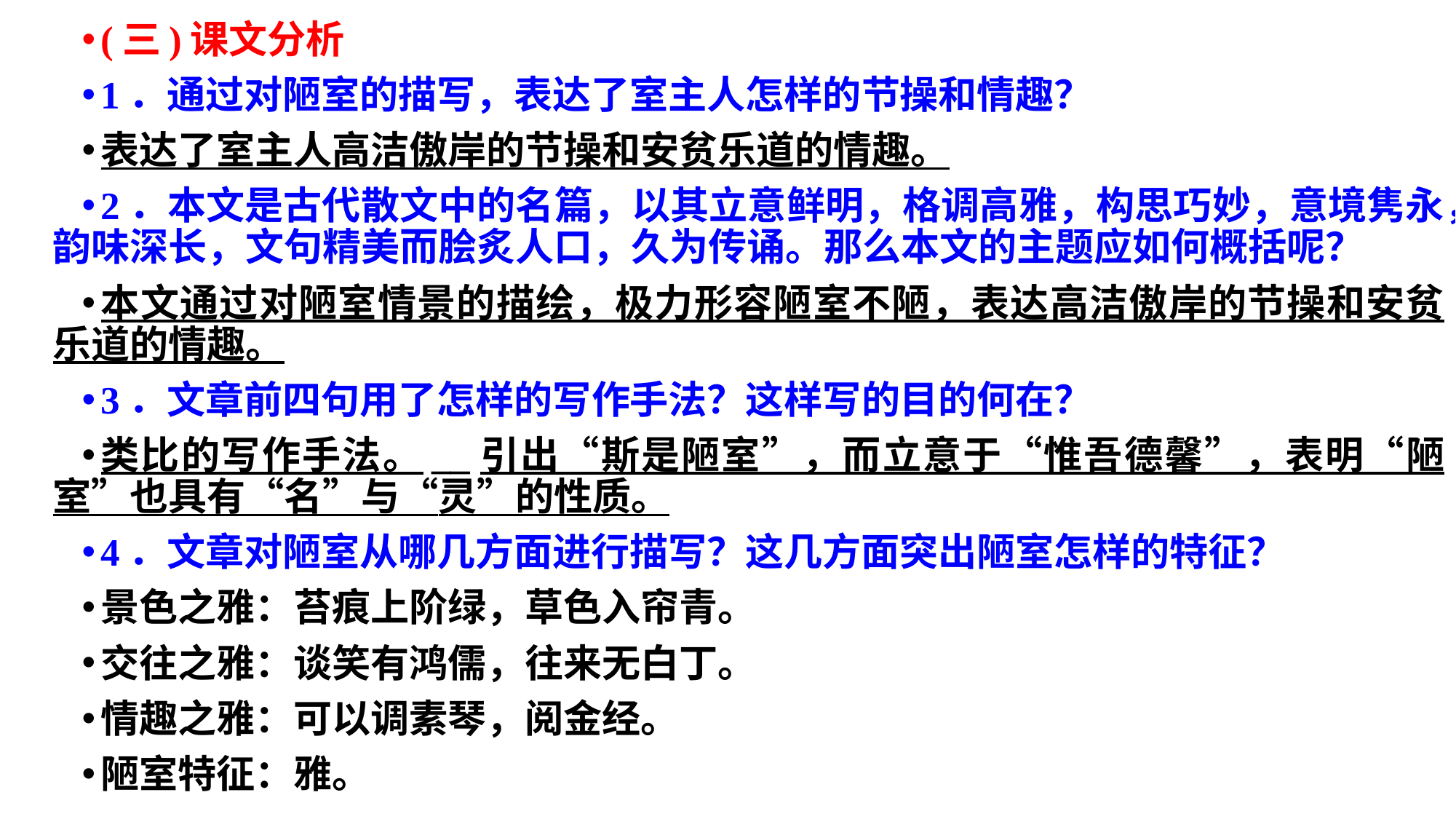

(三)课文分析
1．通过对陋室的描写，表达了室主人怎样的节操和情趣？
表达了室主人高洁傲岸的节操和安贫乐道的情趣。
2．本文是古代散文中的名篇，以其立意鲜明，格调高雅，构思巧妙，意境隽永，韵味深长，文句精美而脍炙人口，久为传诵。那么本文的主题应如何概括呢？
本文通过对陋室情景的描绘，极力形容陋室不陋，表达高洁傲岸的节操和安贫乐道的情趣。
3．文章前四句用了怎样的写作手法？这样写的目的何在？
类比的写作手法。__引出“斯是陋室”，而立意于“惟吾德馨”，表明“陋室”也具有“名”与“灵”的性质。
4．文章对陋室从哪几方面进行描写？这几方面突出陋室怎样的特征？
景色之雅：苔痕上阶绿，草色入帘青。
交往之雅：谈笑有鸿儒，往来无白丁。
情趣之雅：可以调素琴，阅金经。
陋室特征：雅。